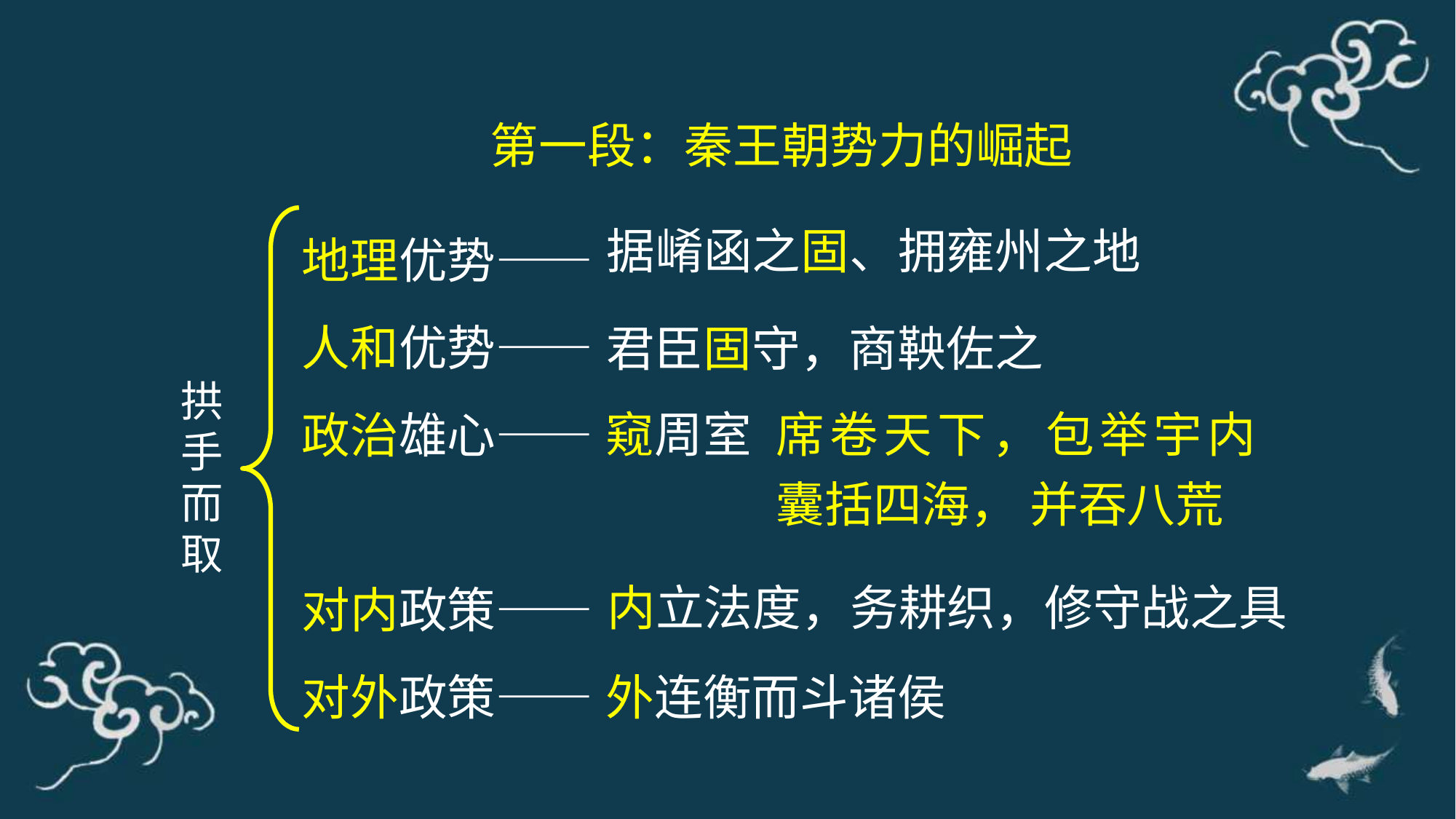

第一段：秦王朝势力的崛起
地理优势——
人和优势——
政治雄心——

对内政策——
对外政策——

据崤函之固、拥雍州之地
君臣固守，商鞅佐之
拱手而取
窥周室
席卷天下，包举宇内囊括四海， 并吞八荒
内立法度，务耕织，修守战之具
外连衡而斗诸侯